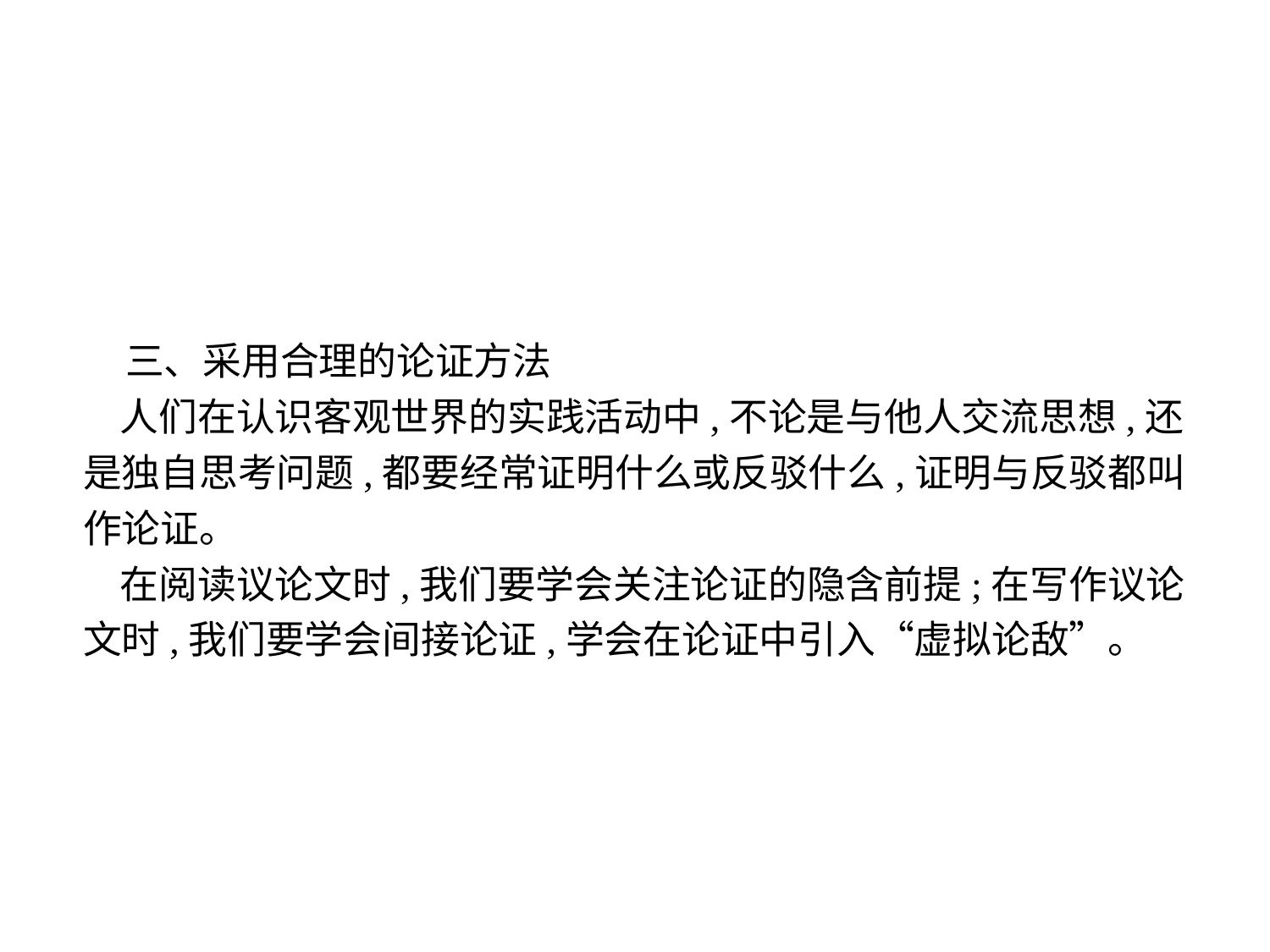

三、采用合理的论证方法
人们在认识客观世界的实践活动中,不论是与他人交流思想,还是独自思考问题,都要经常证明什么或反驳什么,证明与反驳都叫作论证。
在阅读议论文时,我们要学会关注论证的隐含前提;在写作议论文时,我们要学会间接论证,学会在论证中引入“虚拟论敌”。